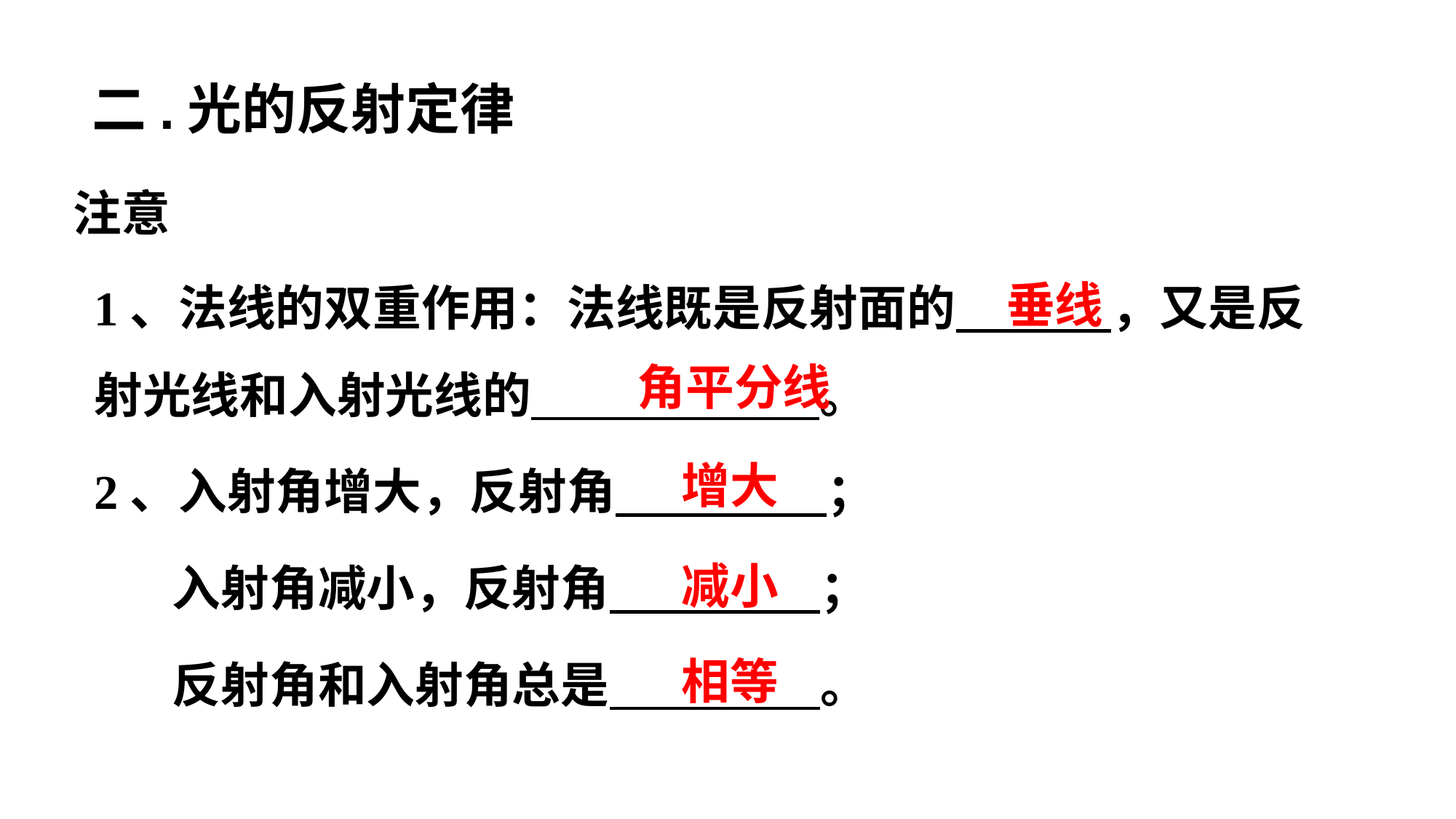

二.光的反射定律
# 注意
1、法线的双重作用：法线既是反射面的              ，又是反射光线和入射光线的                          。
2、入射角增大，反射角                   ；
      入射角减小，反射角                   ；
      反射角和入射角总是                   。
垂线
角平分线
增大
减小
相等